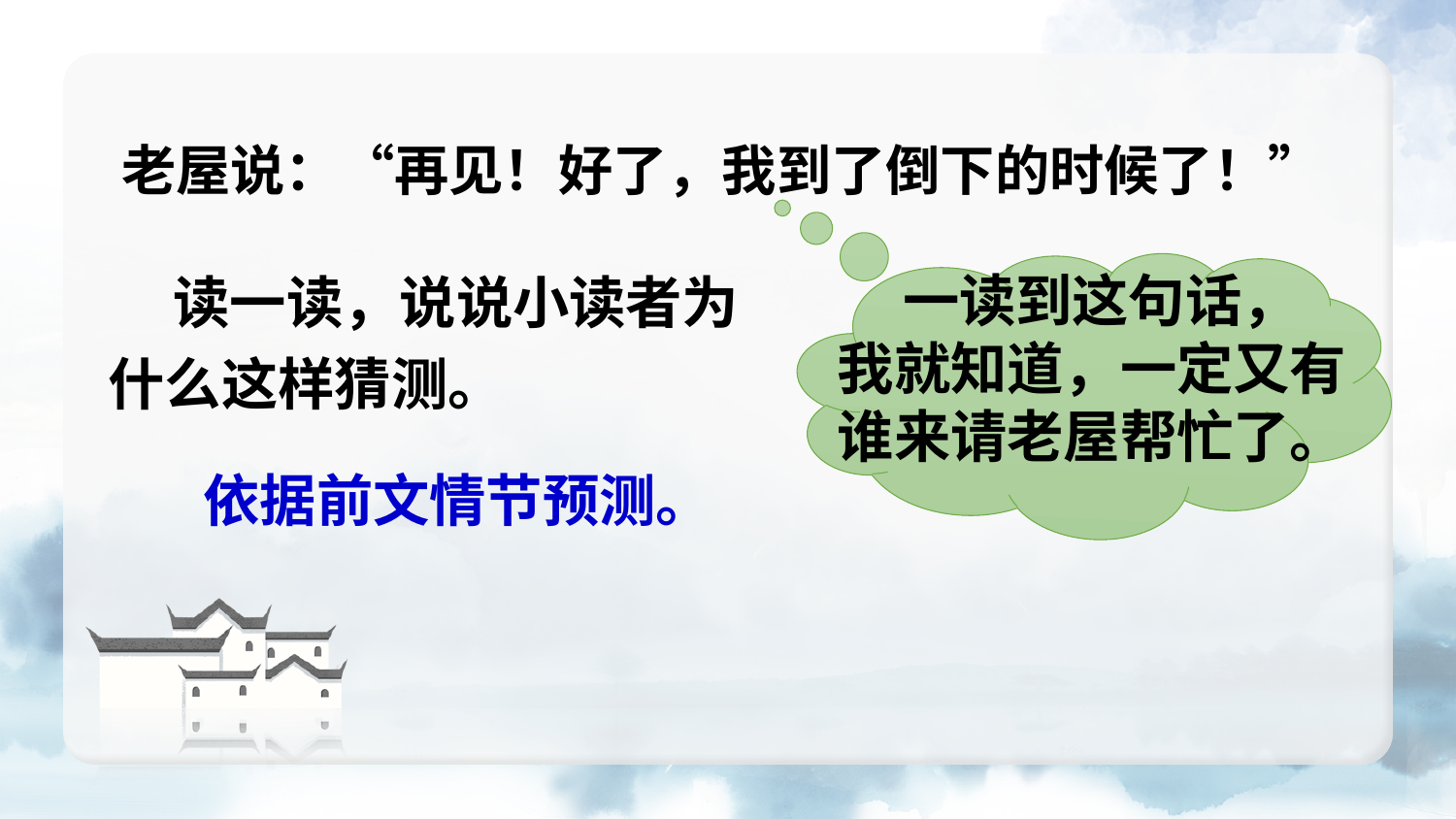

老屋说：“再见！好了，我到了倒下的时候了！”
    读一读，说说小读者为什么这样猜测。

    一读到这句话，我就知道，一定又有谁来请老屋帮忙了。

依据前文情节预测。